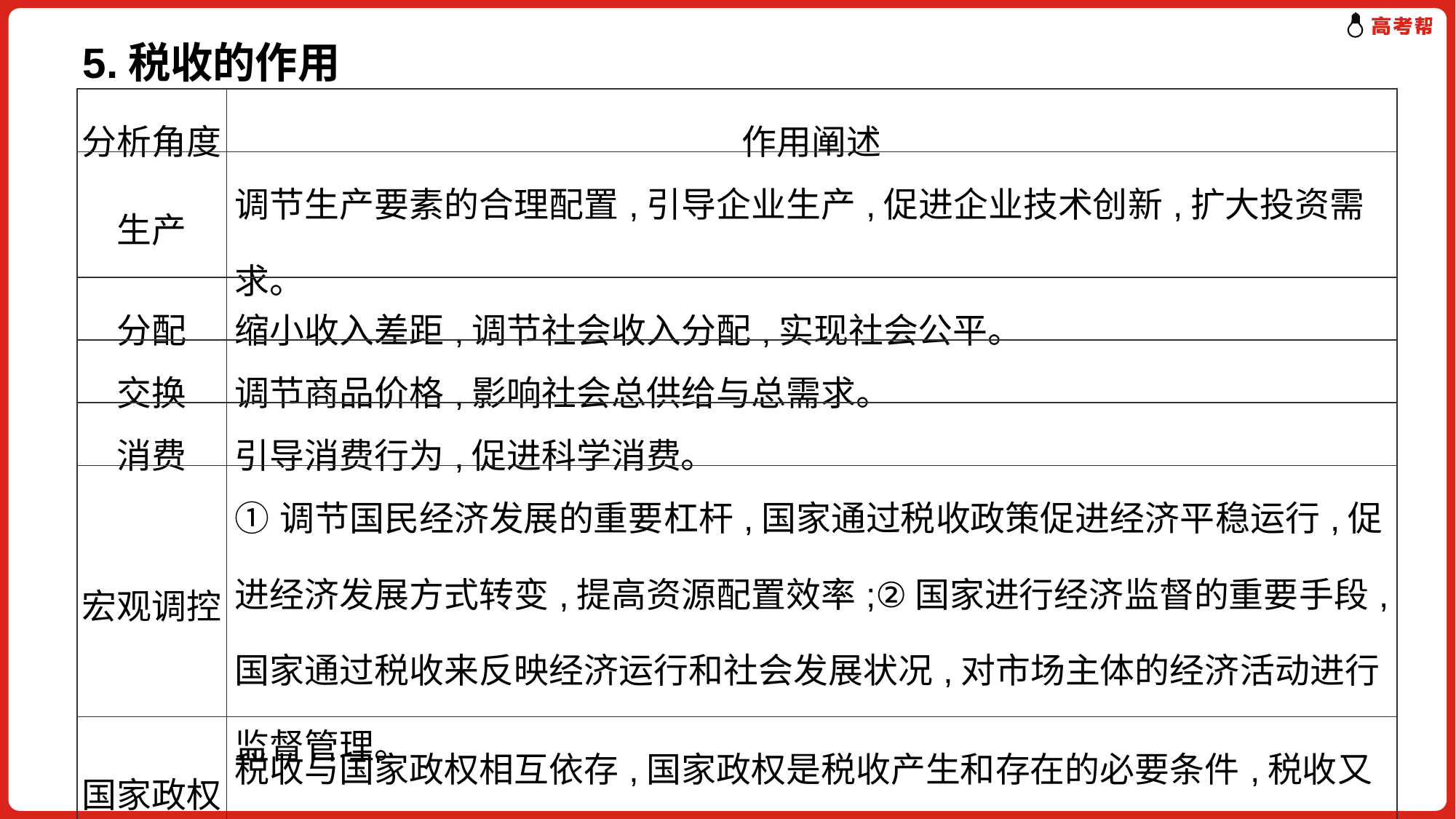

5.税收的作用
| 分析角度 | 作用阐述 |
| --- | --- |
| 生产 | 调节生产要素的合理配置,引导企业生产,促进企业技术创新,扩大投资需求。 |
| 分配 | 缩小收入差距,调节社会收入分配,实现社会公平。 |
| 交换 | 调节商品价格,影响社会总供给与总需求。 |
| 消费 | 引导消费行为,促进科学消费。 |
| 宏观调控 | ①调节国民经济发展的重要杠杆,国家通过税收政策促进经济平稳运行,促进经济发展方式转变,提高资源配置效率;②国家进行经济监督的重要手段,国家通过税收来反映经济运行和社会发展状况,对市场主体的经济活动进行监督管理。 |
| 国家政权 | 税收与国家政权相互依存,国家政权是税收产生和存在的必要条件,税收又为国家政权的存在提供物质保障。 |